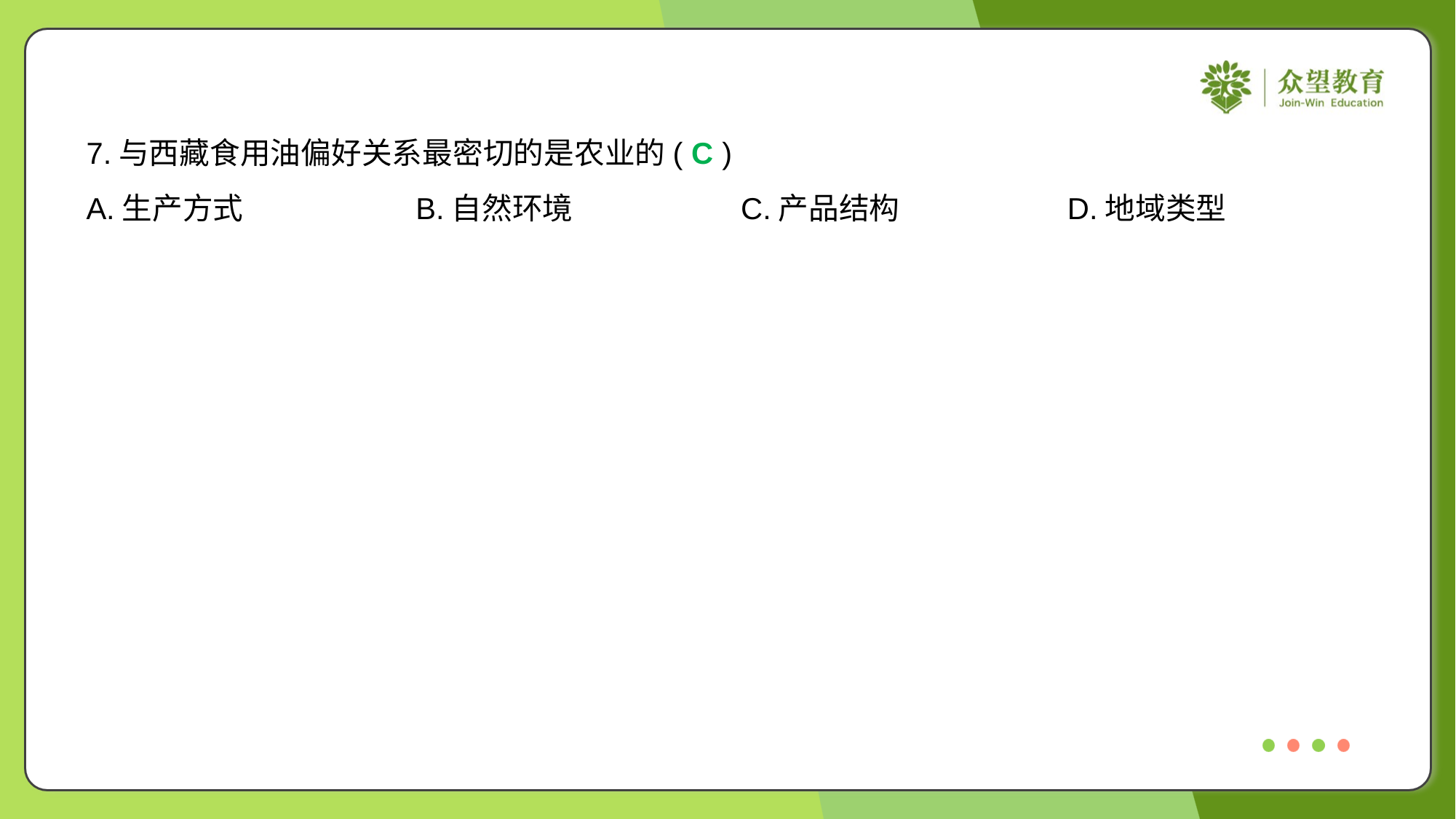

7.与西藏食用油偏好关系最密切的是农业的(     )
C
A.生产方式	B.自然环境	C.产品结构	D.地域类型